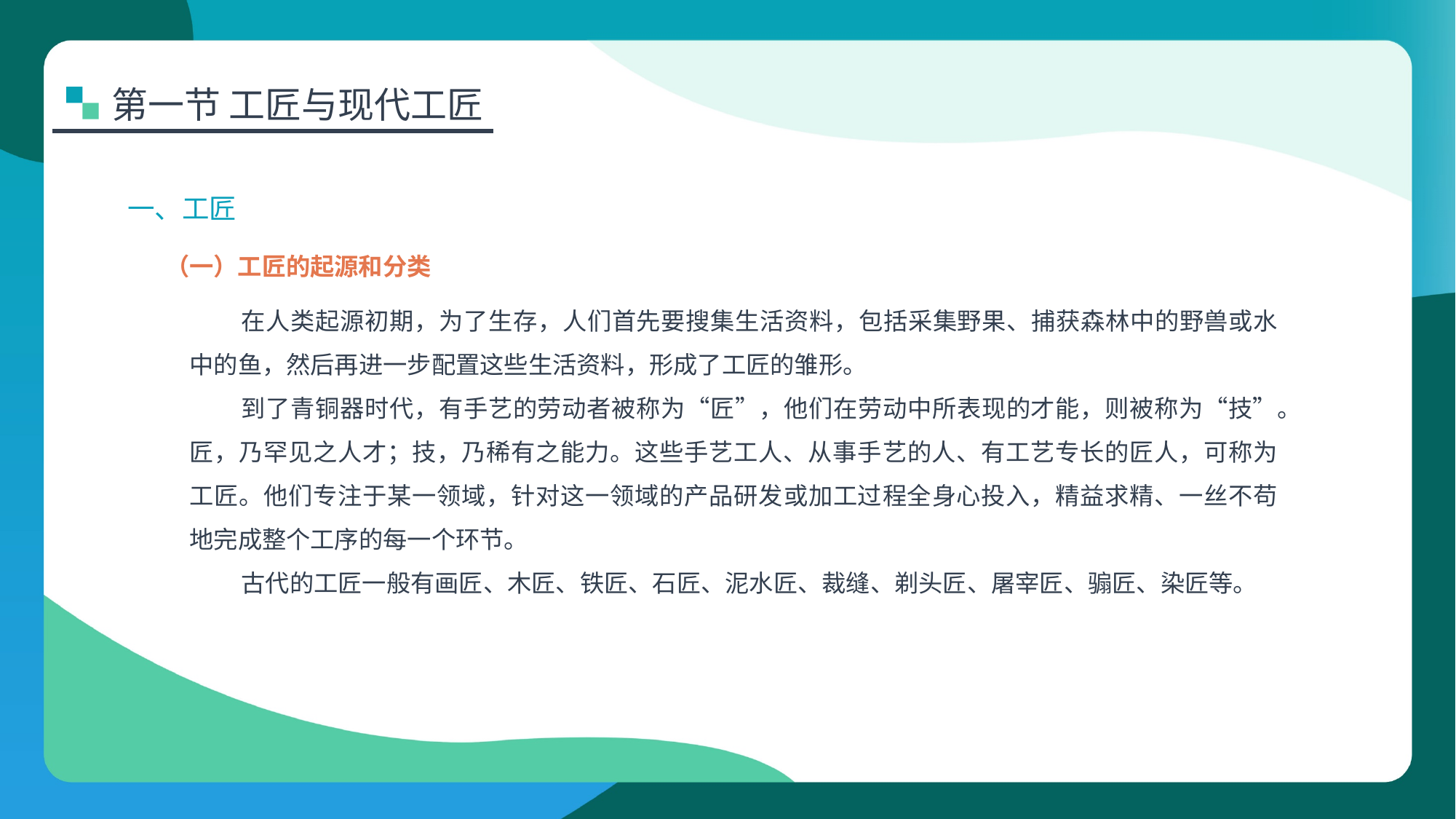

第一节 工匠与现代工匠

一、工匠
（一）工匠的起源和分类
在人类起源初期，为了生存，人们首先要搜集生活资料，包括采集野果、捕获森林中的野兽或水中的鱼，然后再进一步配置这些生活资料，形成了工匠的雏形。
到了青铜器时代，有手艺的劳动者被称为“匠”，他们在劳动中所表现的才能，则被称为“技”。匠，乃罕见之人才；技，乃稀有之能力。这些手艺工人、从事手艺的人、有工艺专长的匠人，可称为工匠。他们专注于某一领域，针对这一领域的产品研发或加工过程全身心投入，精益求精、一丝不苟地完成整个工序的每一个环节。
古代的工匠一般有画匠、木匠、铁匠、石匠、泥水匠、裁缝、剃头匠、屠宰匠、骟匠、染匠等。